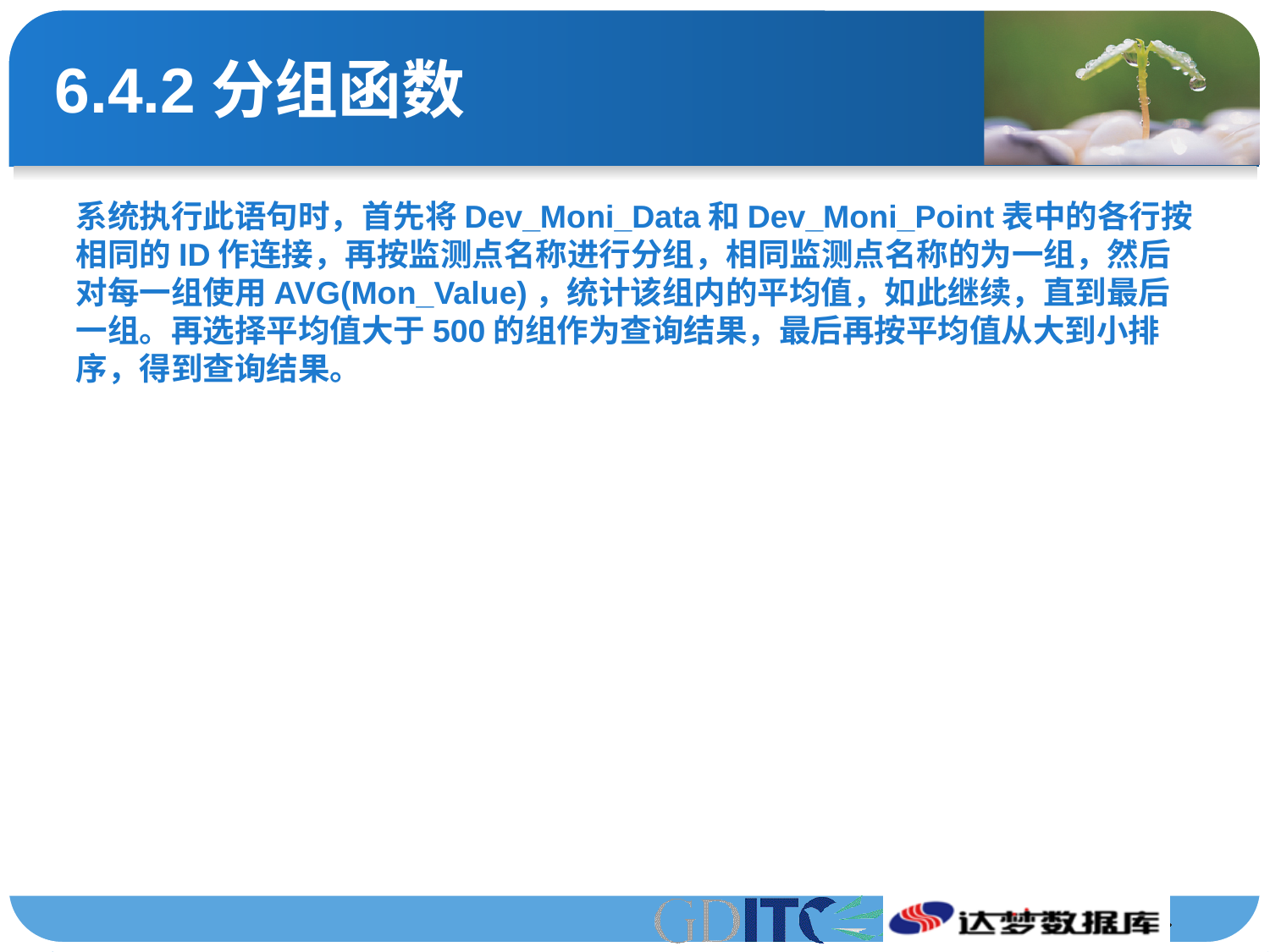

# 6.4.2分组函数
系统执行此语句时，首先将Dev_Moni_Data和Dev_Moni_Point表中的各行按相同的ID作连接，再按监测点名称进行分组，相同监测点名称的为一组，然后对每一组使用AVG(Mon_Value)，统计该组内的平均值，如此继续，直到最后一组。再选择平均值大于500的组作为查询结果，最后再按平均值从大到小排序，得到查询结果。